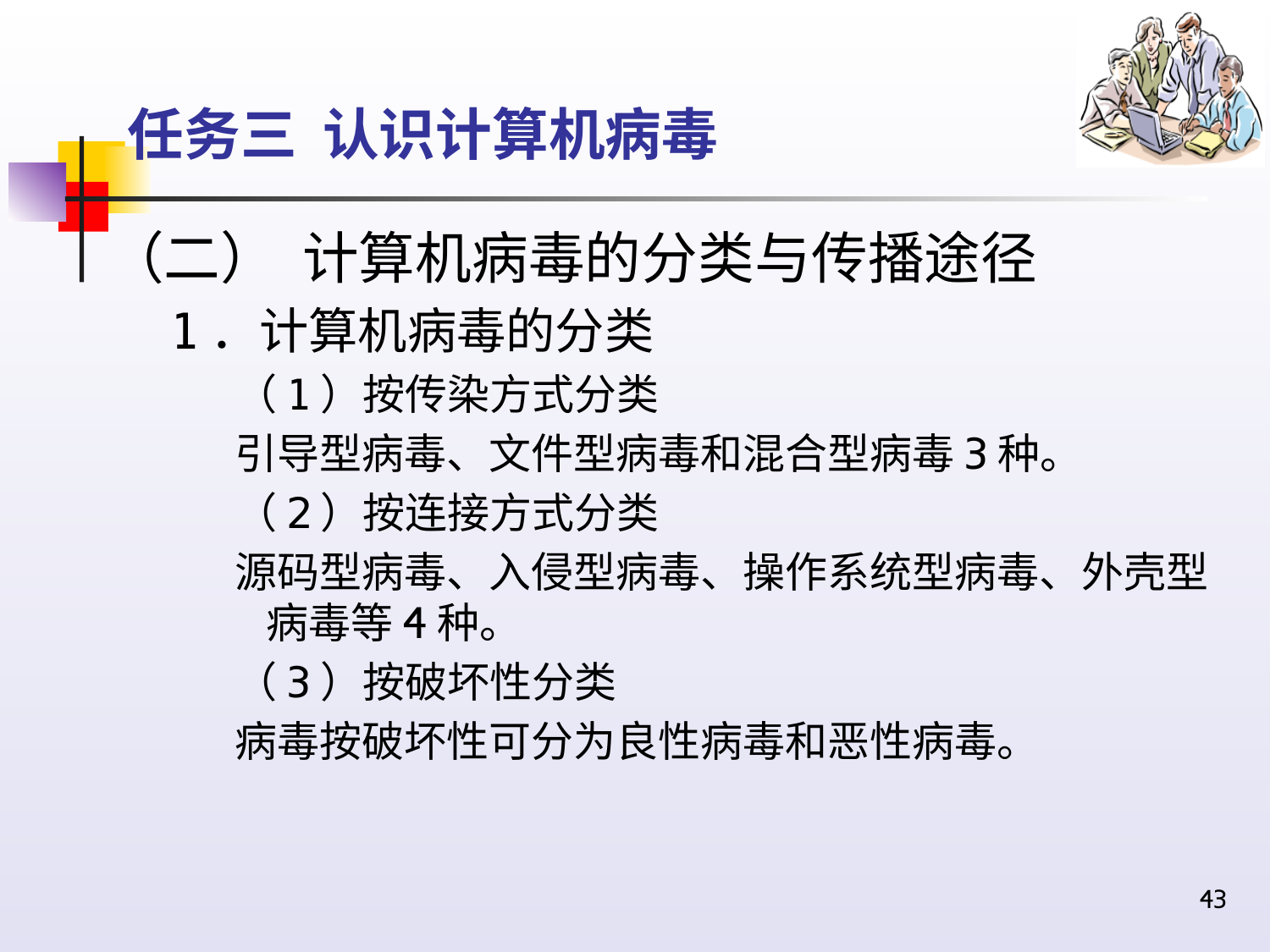

# 任务三  认识计算机病毒
（二）  计算机病毒的分类与传播途径
1．计算机病毒的分类
（1）按传染方式分类
引导型病毒、文件型病毒和混合型病毒3种。
（2）按连接方式分类
源码型病毒、入侵型病毒、操作系统型病毒、外壳型病毒等4种。
（3）按破坏性分类
病毒按破坏性可分为良性病毒和恶性病毒。
43